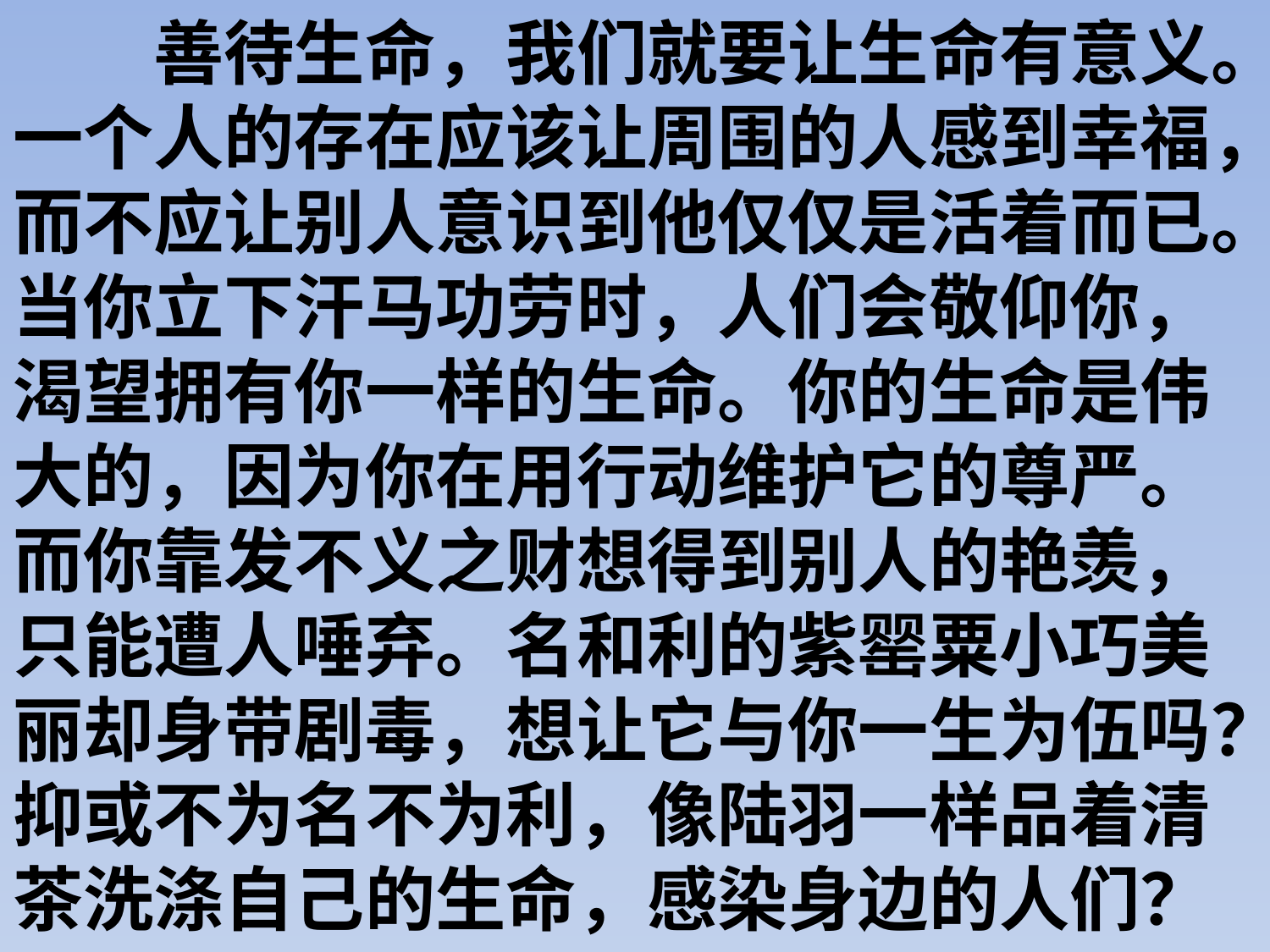

善待生命，我们就要让生命有意义。一个人的存在应该让周围的人感到幸福，而不应让别人意识到他仅仅是活着而已。当你立下汗马功劳时，人们会敬仰你，渴望拥有你一样的生命。你的生命是伟大的，因为你在用行动维护它的尊严。而你靠发不义之财想得到别人的艳羡，只能遭人唾弃。名和利的紫罂粟小巧美丽却身带剧毒，想让它与你一生为伍吗？抑或不为名不为利，像陆羽一样品着清茶洗涤自己的生命，感染身边的人们？